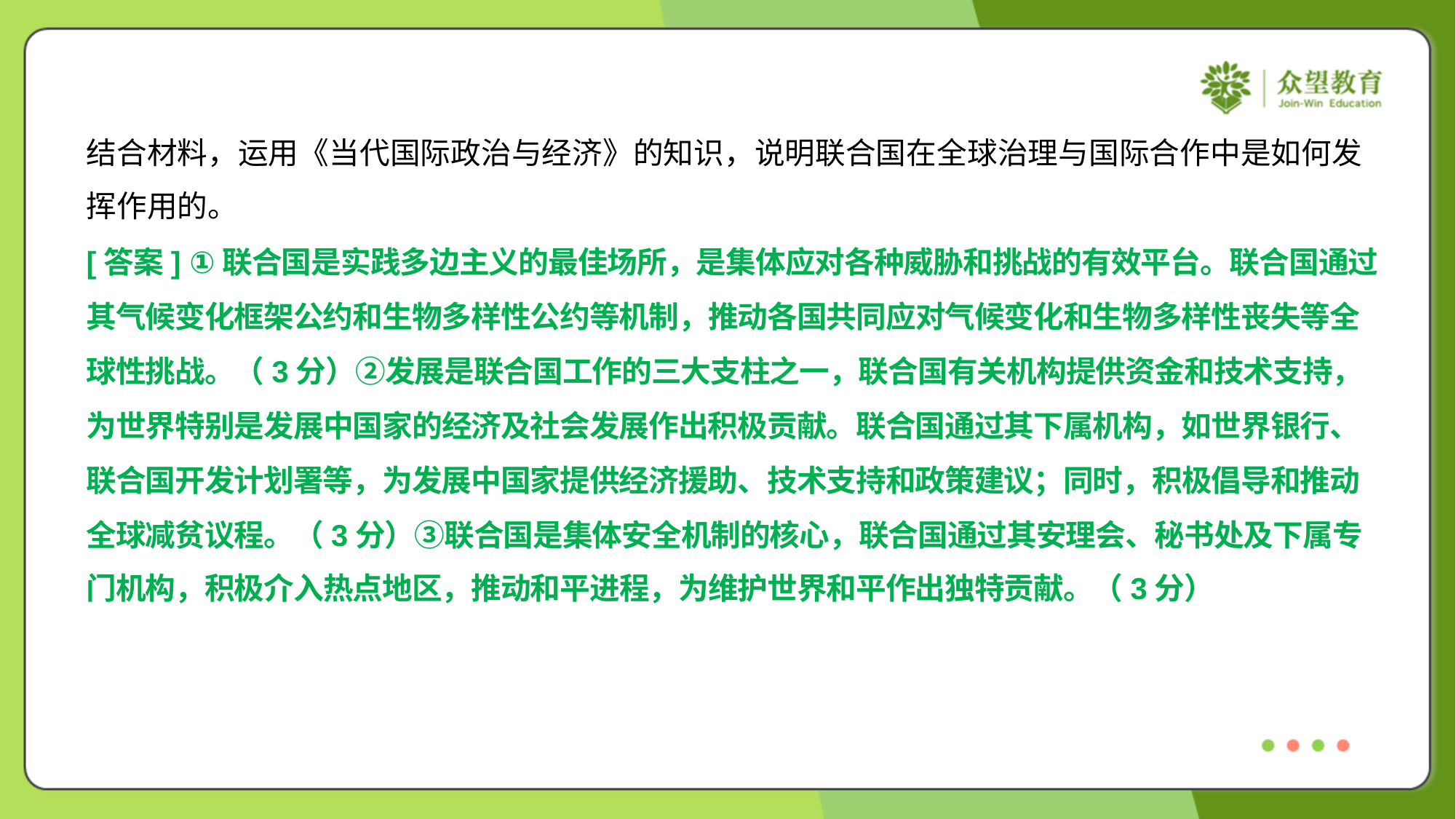

结合材料，运用《当代国际政治与经济》的知识，说明联合国在全球治理与国际合作中是如何发
挥作用的。
[答案] ①联合国是实践多边主义的最佳场所，是集体应对各种威胁和挑战的有效平台。联合国通过
其气候变化框架公约和生物多样性公约等机制，推动各国共同应对气候变化和生物多样性丧失等全
球性挑战。（3分）②发展是联合国工作的三大支柱之一，联合国有关机构提供资金和技术支持，
为世界特别是发展中国家的经济及社会发展作出积极贡献。联合国通过其下属机构，如世界银行、
联合国开发计划署等，为发展中国家提供经济援助、技术支持和政策建议；同时，积极倡导和推动
全球减贫议程。（3分）③联合国是集体安全机制的核心，联合国通过其安理会、秘书处及下属专
门机构，积极介入热点地区，推动和平进程，为维护世界和平作出独特贡献。（3分）